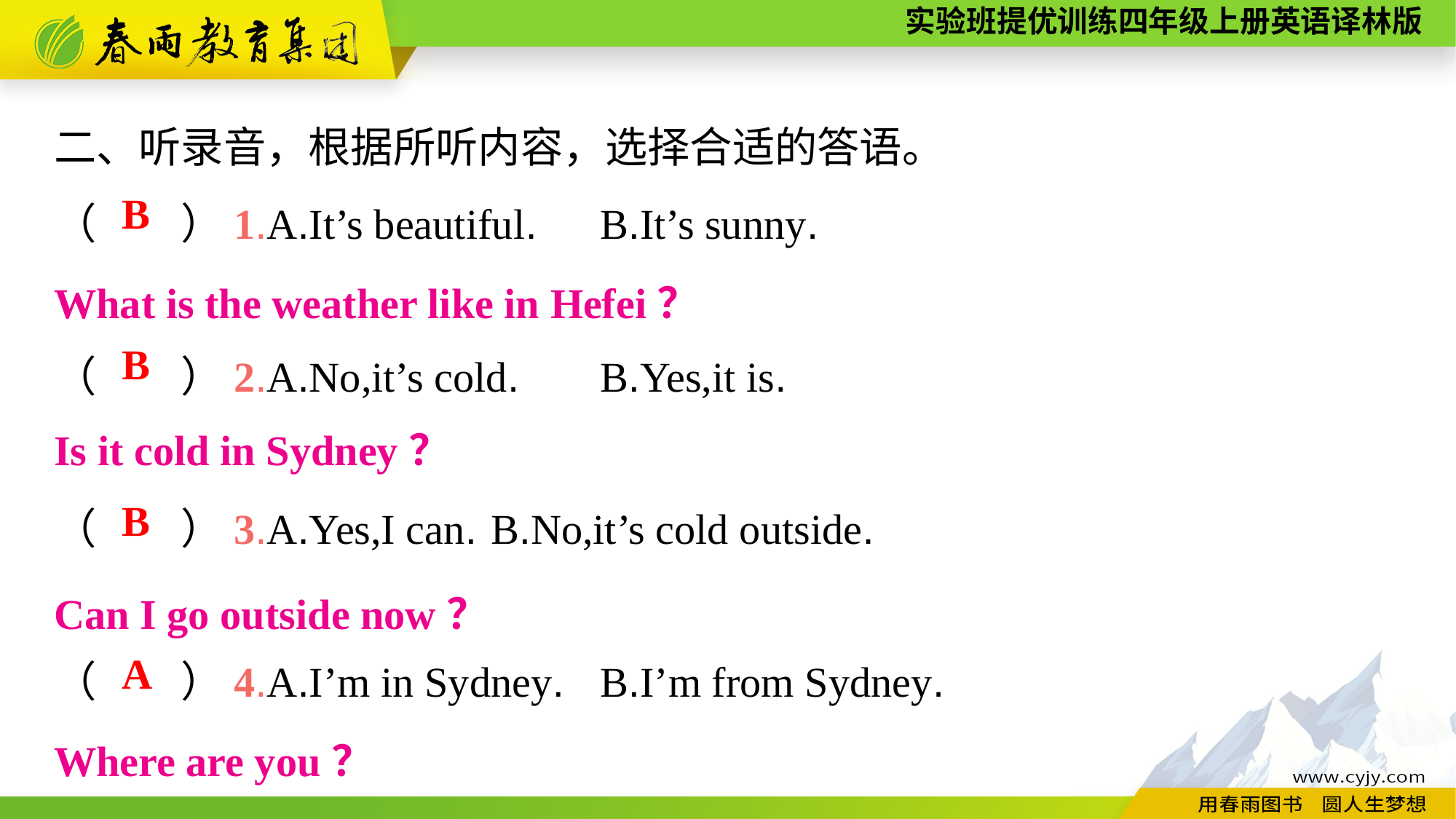

二、听录音，根据所听内容，选择合适的答语。
（　　）1.A.It’s beautiful.	B.It’s sunny.

（　　）2.A.No,it’s cold.	B.Yes,it is.

（　　）3.A.Yes,I can.	B.No,it’s cold outside.

（　　）4.A.I’m in Sydney.	B.I’m from Sydney.
B
What is the weather like in Hefei？
B
Is it cold in Sydney？
B
Can I go outside now？
A
Where are you？